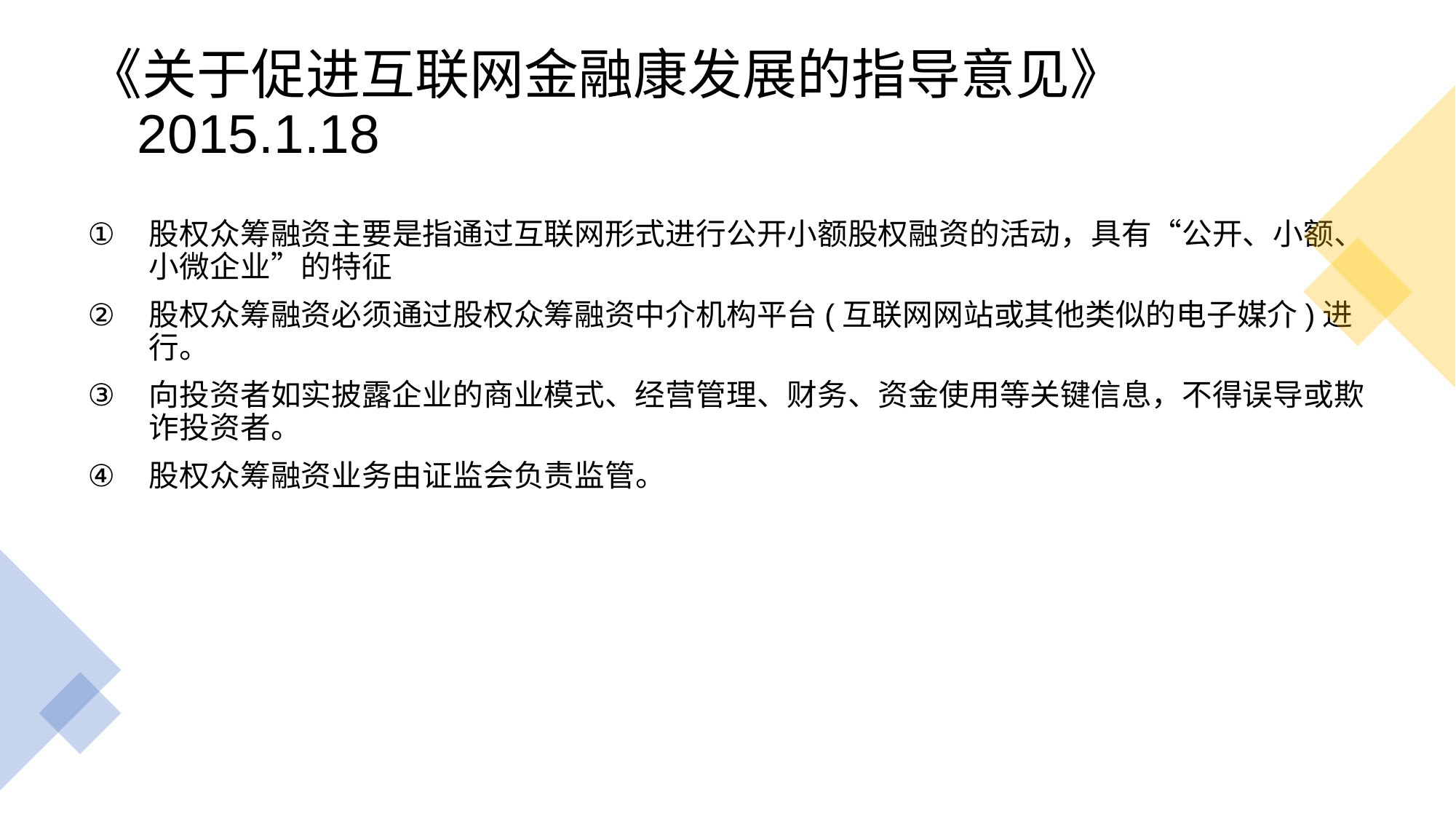

# 《关于促进互联网金融康发展的指导意见》 2015.1.18

股权众筹融资主要是指通过互联网形式进行公开小额股权融资的活动，具有“公开、小额、小微企业”的特征
股权众筹融资必须通过股权众筹融资中介机构平台(互联网网站或其他类似的电子媒介)进行。
向投资者如实披露企业的商业模式、经营管理、财务、资金使用等关键信息，不得误导或欺诈投资者。
股权众筹融资业务由证监会负责监管。